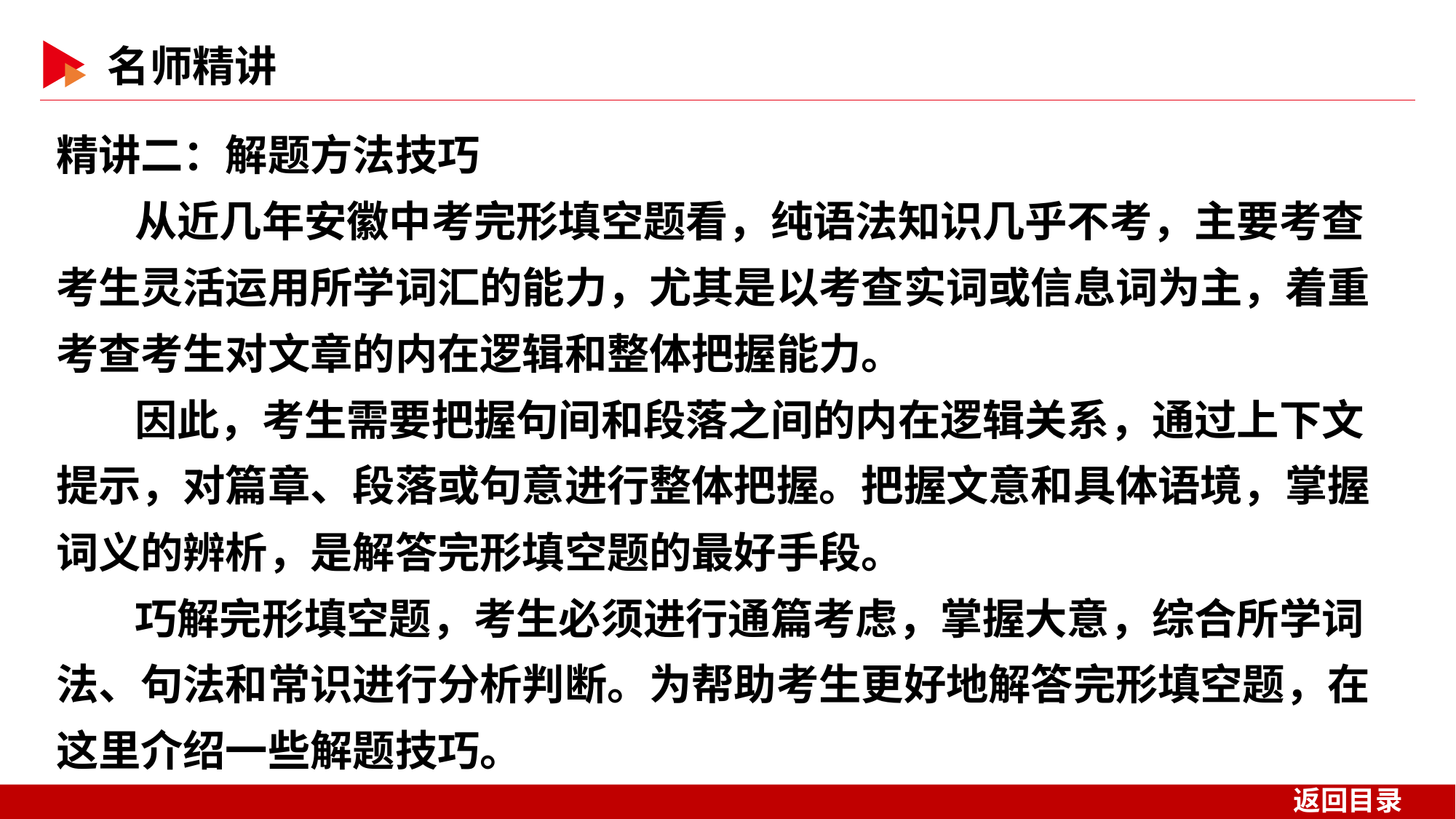

精讲二：解题方法技巧
从近几年安徽中考完形填空题看，纯语法知识几乎不考，主要考查考生灵活运用所学词汇的能力，尤其是以考查实词或信息词为主，着重考查考生对文章的内在逻辑和整体把握能力。
因此，考生需要把握句间和段落之间的内在逻辑关系，通过上下文提示，对篇章、段落或句意进行整体把握。把握文意和具体语境，掌握词义的辨析，是解答完形填空题的最好手段。
巧解完形填空题，考生必须进行通篇考虑，掌握大意，综合所学词法、句法和常识进行分析判断。为帮助考生更好地解答完形填空题，在这里介绍一些解题技巧。